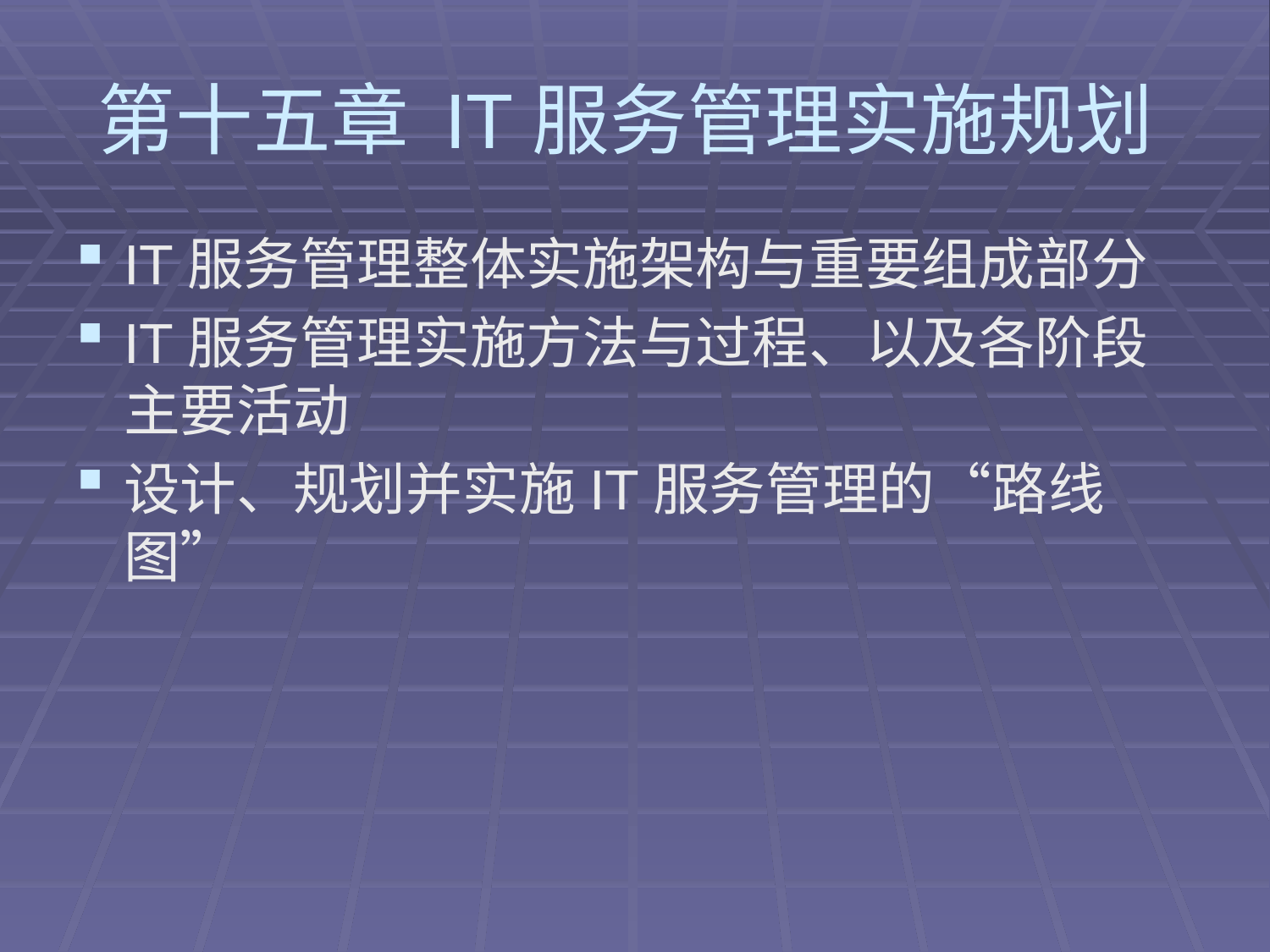

# 第十五章 IT服务管理实施规划
IT服务管理整体实施架构与重要组成部分
IT服务管理实施方法与过程、以及各阶段主要活动
设计、规划并实施IT服务管理的“路线图”